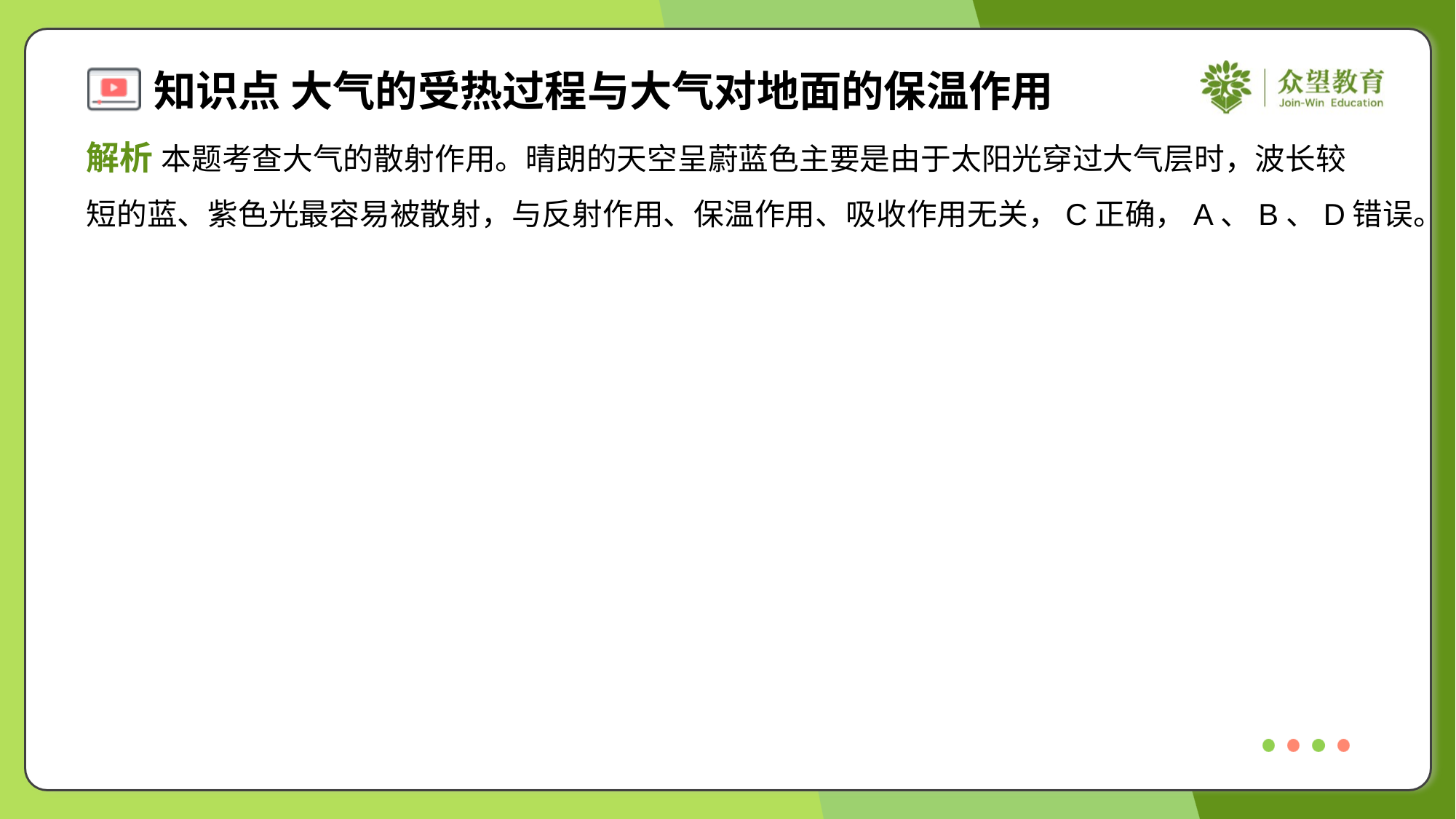

解析 本题考查大气的散射作用。晴朗的天空呈蔚蓝色主要是由于太阳光穿过大气层时，波长较
短的蓝、紫色光最容易被散射，与反射作用、保温作用、吸收作用无关，C正确，A、B、D错误。